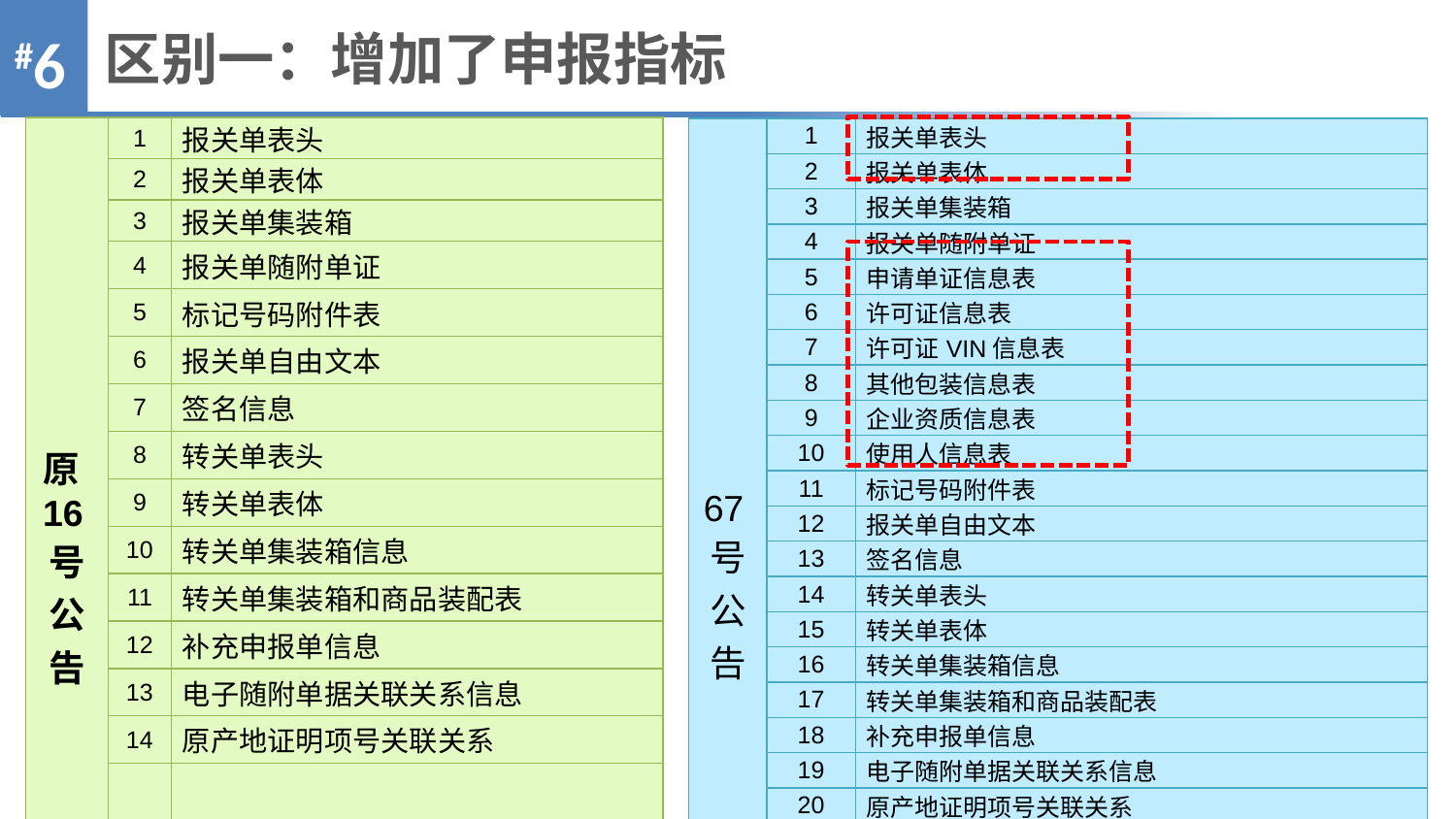

区别一：增加了申报指标
#6

| 原16号公告 | 1 | 报关单表头 |
| --- | --- | --- |
|  | 2 | 报关单表体 |
|  | 3 | 报关单集装箱 |
|  | 4 | 报关单随附单证 |
|  | 5 | 标记号码附件表 |
|  | 6 | 报关单自由文本 |
|  | 7 | 签名信息 |
|  | 8 | 转关单表头 |
|  | 9 | 转关单表体 |
|  | 10 | 转关单集装箱信息 |
|  | 11 | 转关单集装箱和商品装配表 |
|  | 12 | 补充申报单信息 |
|  | 13 | 电子随附单据关联关系信息 |
|  | 14 | 原产地证明项号关联关系 |
|  | 15 | 报税单信息 |
| 67号公告 | 1 | 报关单表头 |
| --- | --- | --- |
|  | 2 | 报关单表体 |
|  | 3 | 报关单集装箱 |
|  | 4 | 报关单随附单证 |
|  | 5 | 申请单证信息表 |
|  | 6 | 许可证信息表 |
|  | 7 | 许可证VIN信息表 |
|  | 8 | 其他包装信息表 |
|  | 9 | 企业资质信息表 |
|  | 10 | 使用人信息表 |
|  | 11 | 标记号码附件表 |
|  | 12 | 报关单自由文本 |
|  | 13 | 签名信息 |
|  | 14 | 转关单表头 |
|  | 15 | 转关单表体 |
|  | 16 | 转关单集装箱信息 |
|  | 17 | 转关单集装箱和商品装配表 |
|  | 18 | 补充申报单信息 |
|  | 19 | 电子随附单据关联关系信息 |
|  | 20 | 原产地证明项号关联关系 |
|  | 21 | 报税单信息 |
|  | 22 | 风险评估信息 |